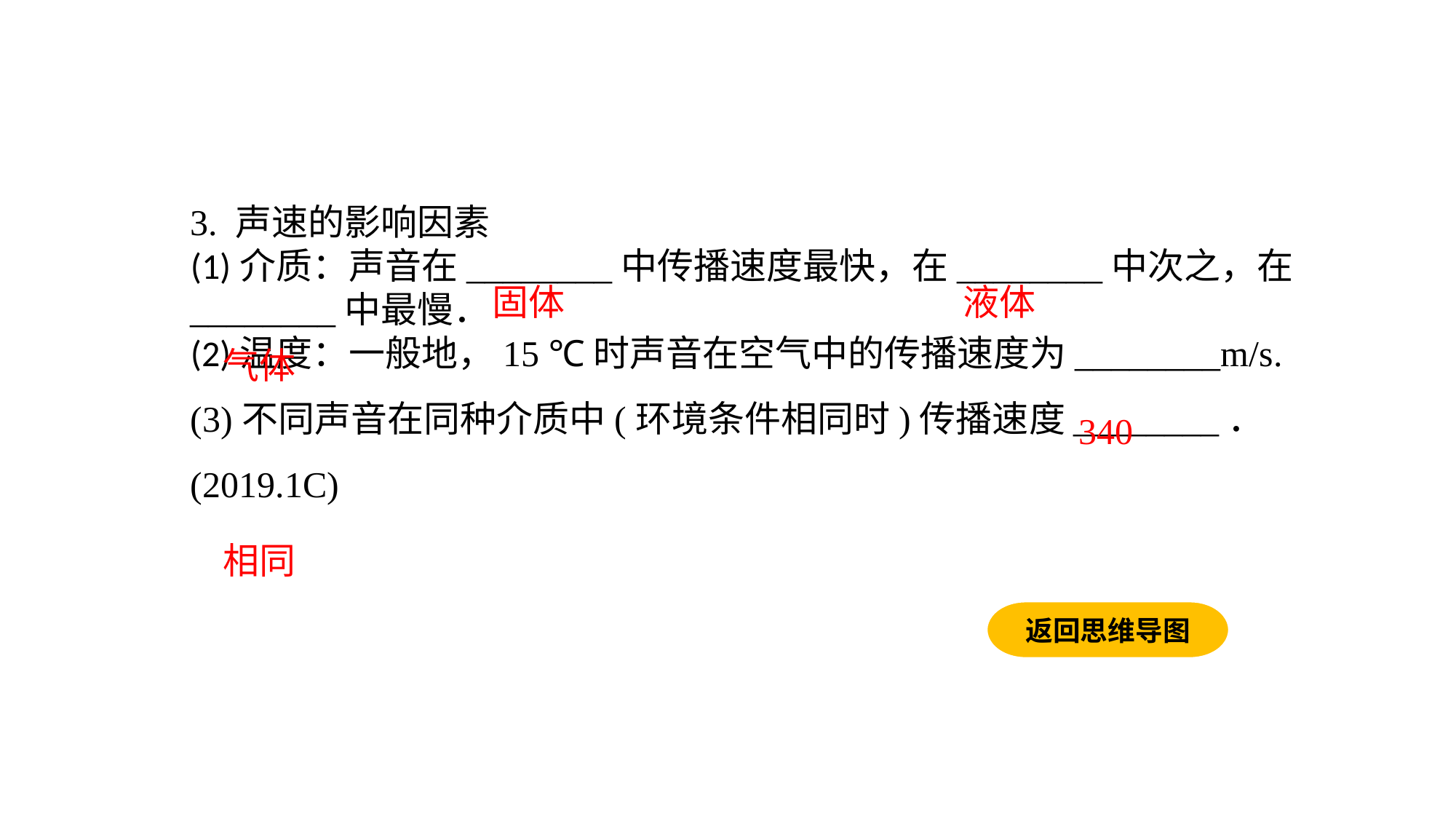

3. 声速的影响因素(1)介质：声音在________中传播速度最快，在________中次之，在________中最慢．(2)温度：一般地，15 ℃时声音在空气中的传播速度为________m/s.(3)不同声音在同种介质中(环境条件相同时)传播速度________．(2019.1C)
固体
液体
气体
340
相同
返回思维导图